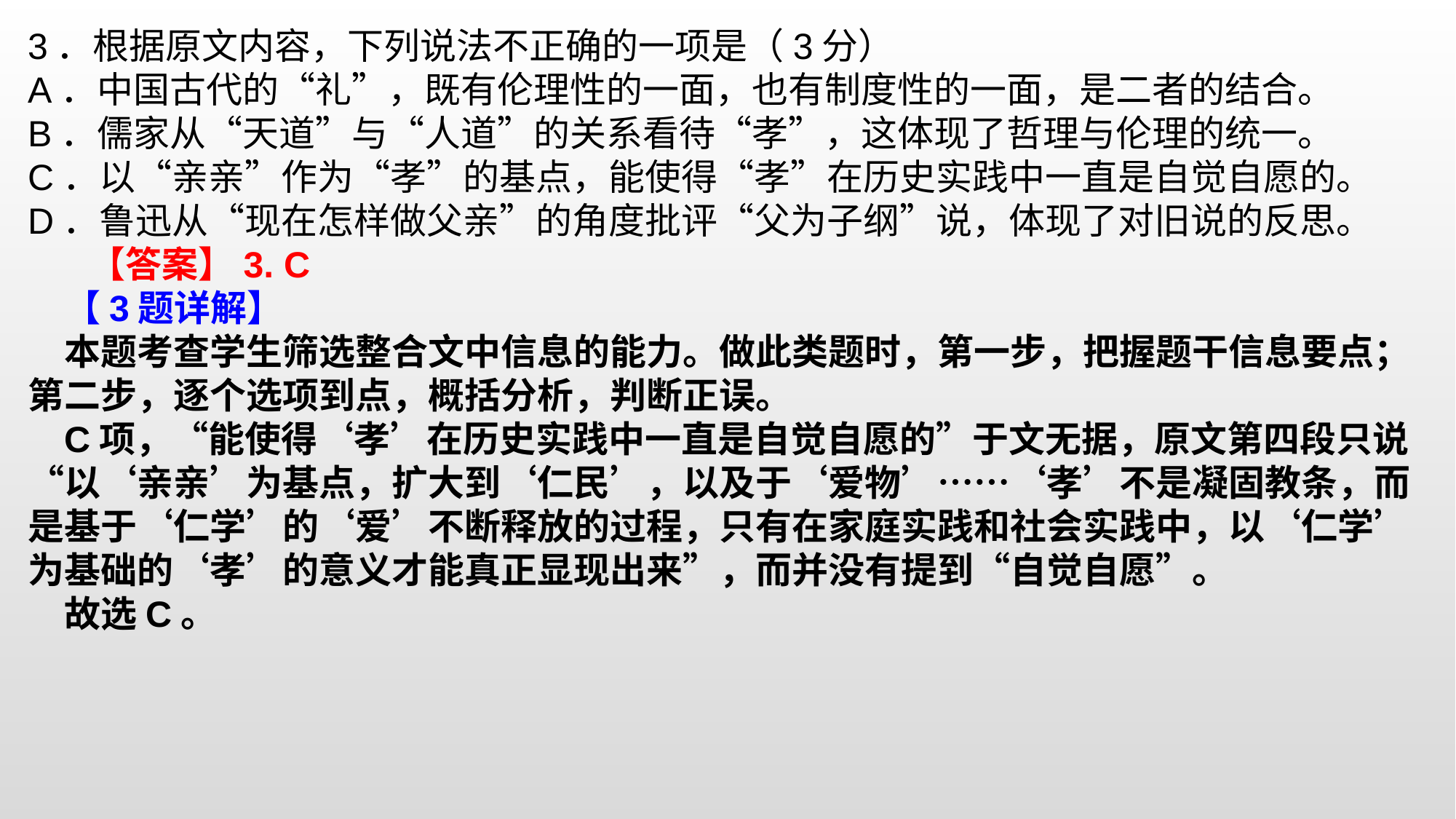

3．根据原文内容，下列说法不正确的一项是（3分）A．中国古代的“礼”，既有伦理性的一面，也有制度性的一面，是二者的结合。B．儒家从“天道”与“人道”的关系看待“孝”，这体现了哲理与伦理的统一。C．以“亲亲”作为“孝”的基点，能使得“孝”在历史实践中一直是自觉自愿的。D．鲁迅从“现在怎样做父亲”的角度批评“父为子纲”说，体现了对旧说的反思。  【答案】3. C
【3题详解】
本题考查学生筛选整合文中信息的能力。做此类题时，第一步，把握题干信息要点；第二步，逐个选项到点，概括分析，判断正误。C项，“能使得‘孝’在历史实践中一直是自觉自愿的”于文无据，原文第四段只说“以‘亲亲’为基点，扩大到‘仁民’，以及于‘爱物’……‘孝’不是凝固教条，而是基于‘仁学’的‘爱’不断释放的过程，只有在家庭实践和社会实践中，以‘仁学’为基础的‘孝’的意义才能真正显现出来”，而并没有提到“自觉自愿”。故选C。